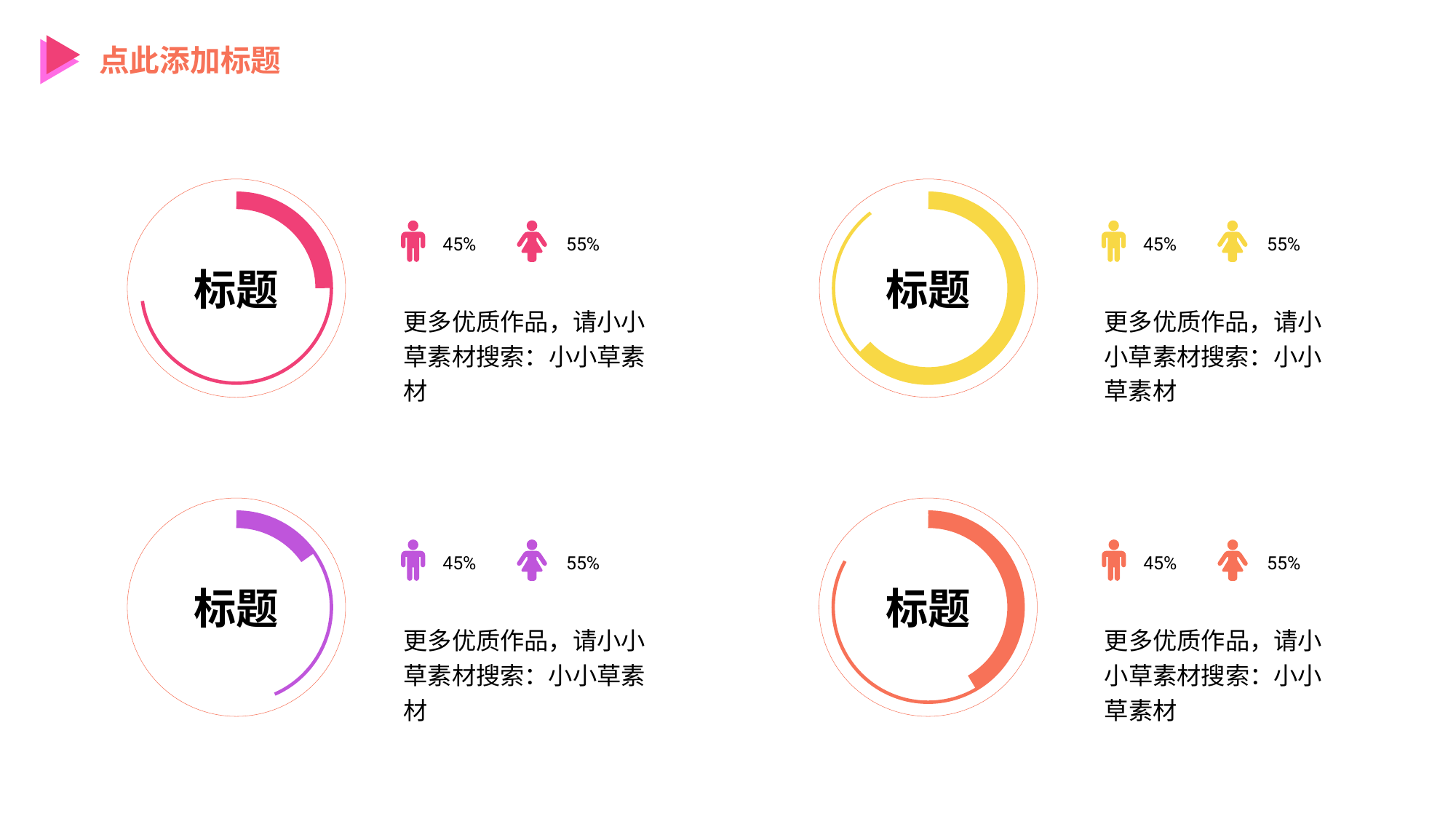

点此添加标题
标题
标题

45%
55%
45%
55%
更多优质作品，请小小草素材搜索：小小草素材
更多优质作品，请小小草素材搜索：小小草素材
标题
标题

45%
55%
45%
55%
更多优质作品，请小小草素材搜索：小小草素材
更多优质作品，请小小草素材搜索：小小草素材